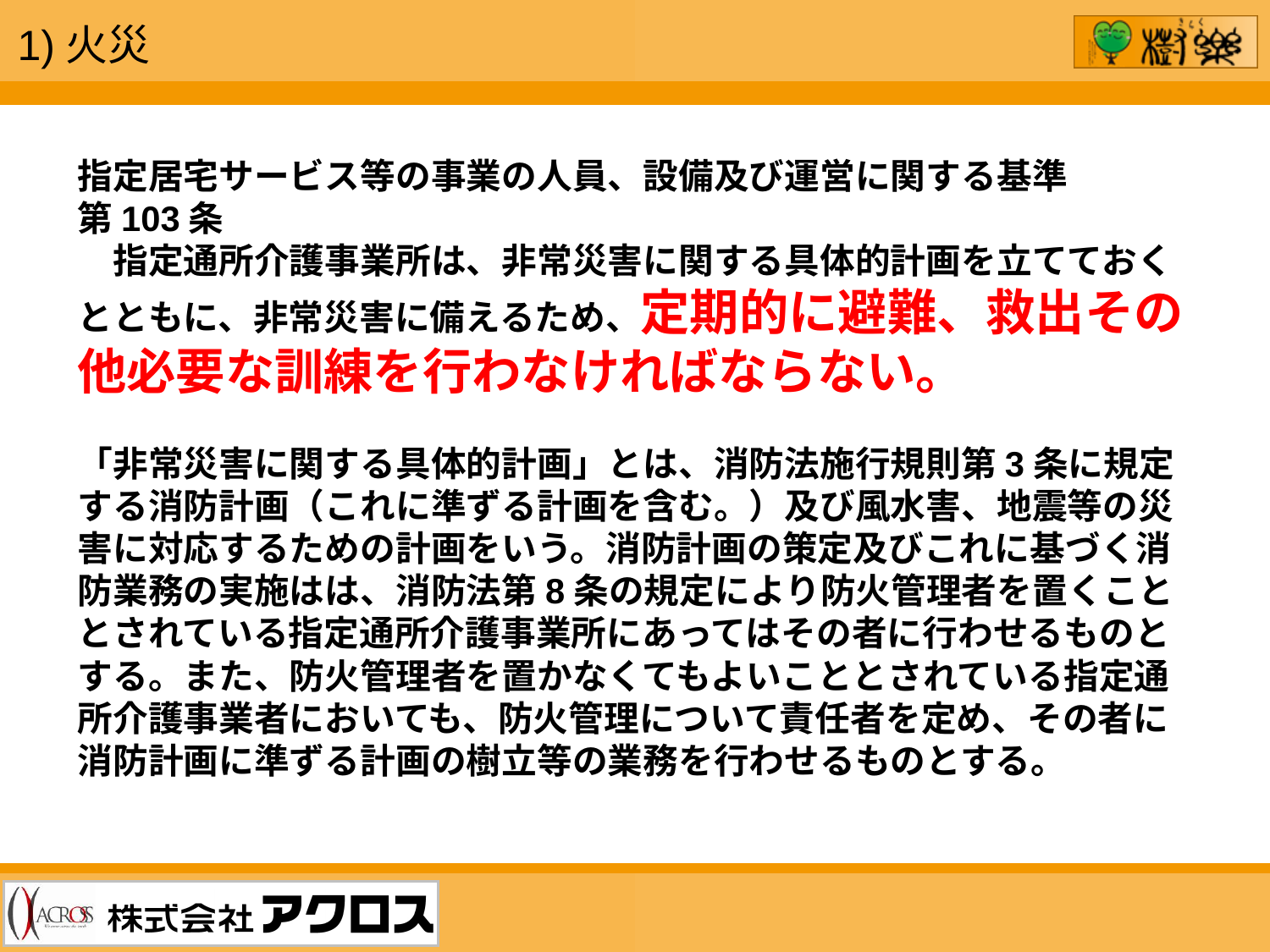

1)火災
指定居宅サービス等の事業の人員、設備及び運営に関する基準
第103条
　指定通所介護事業所は、非常災害に関する具体的計画を立てておくとともに、非常災害に備えるため、定期的に避難、救出その他必要な訓練を行わなければならない。

「非常災害に関する具体的計画」とは、消防法施行規則第3条に規定する消防計画（これに準ずる計画を含む。）及び風水害、地震等の災害に対応するための計画をいう。消防計画の策定及びこれに基づく消防業務の実施はは、消防法第8条の規定により防火管理者を置くこととされている指定通所介護事業所にあってはその者に行わせるものとする。また、防火管理者を置かなくてもよいこととされている指定通所介護事業者においても、防火管理について責任者を定め、その者に消防計画に準ずる計画の樹立等の業務を行わせるものとする。